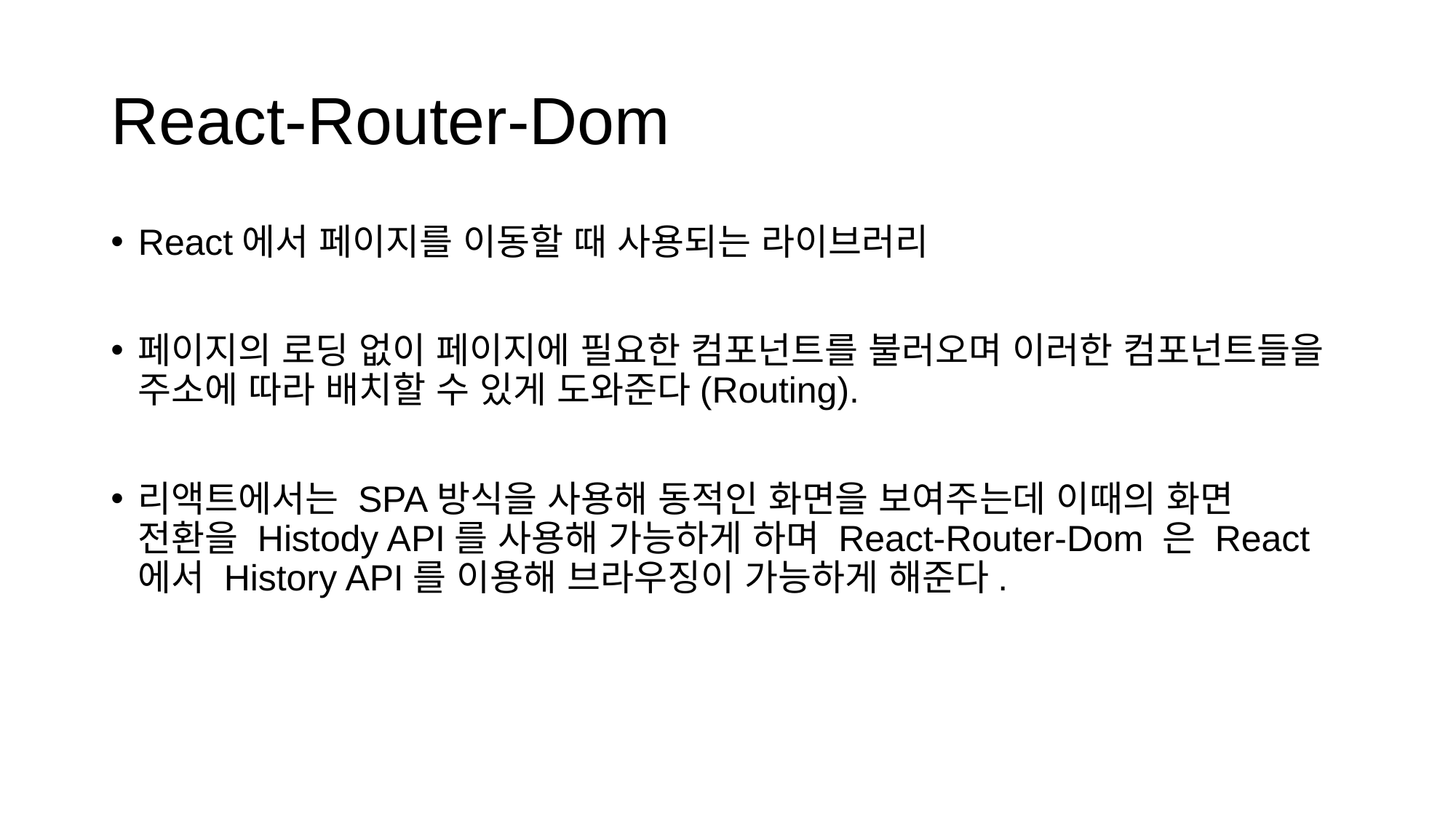

# React-Router-Dom
React에서 페이지를 이동할 때 사용되는 라이브러리

페이지의 로딩 없이 페이지에 필요한 컴포넌트를 불러오며 이러한 컴포넌트들을 주소에 따라 배치할 수 있게 도와준다(Routing).

리액트에서는 SPA방식을 사용해 동적인 화면을 보여주는데 이때의 화면 전환을 Histody API를 사용해 가능하게 하며 React-Router-Dom 은 React 에서 History API를 이용해 브라우징이 가능하게 해준다.